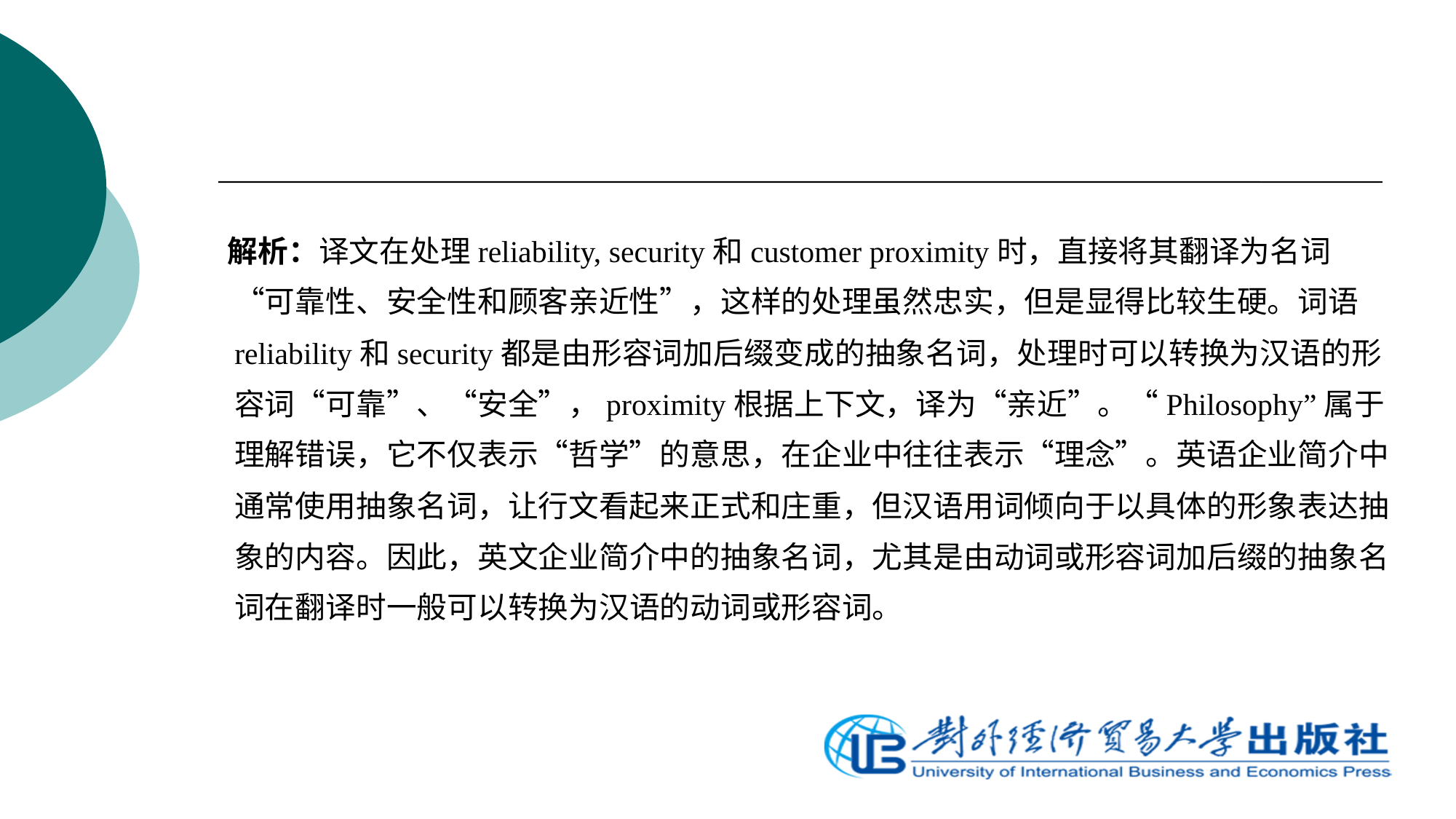

解析：译文在处理reliability, security和customer proximity时，直接将其翻译为名词“可靠性、安全性和顾客亲近性”，这样的处理虽然忠实，但是显得比较生硬。词语reliability和security都是由形容词加后缀变成的抽象名词，处理时可以转换为汉语的形容词“可靠”、“安全”，proximity根据上下文，译为“亲近”。“Philosophy”属于理解错误，它不仅表示“哲学”的意思，在企业中往往表示“理念”。英语企业简介中通常使用抽象名词，让行文看起来正式和庄重，但汉语用词倾向于以具体的形象表达抽象的内容。因此，英文企业简介中的抽象名词，尤其是由动词或形容词加后缀的抽象名词在翻译时一般可以转换为汉语的动词或形容词。